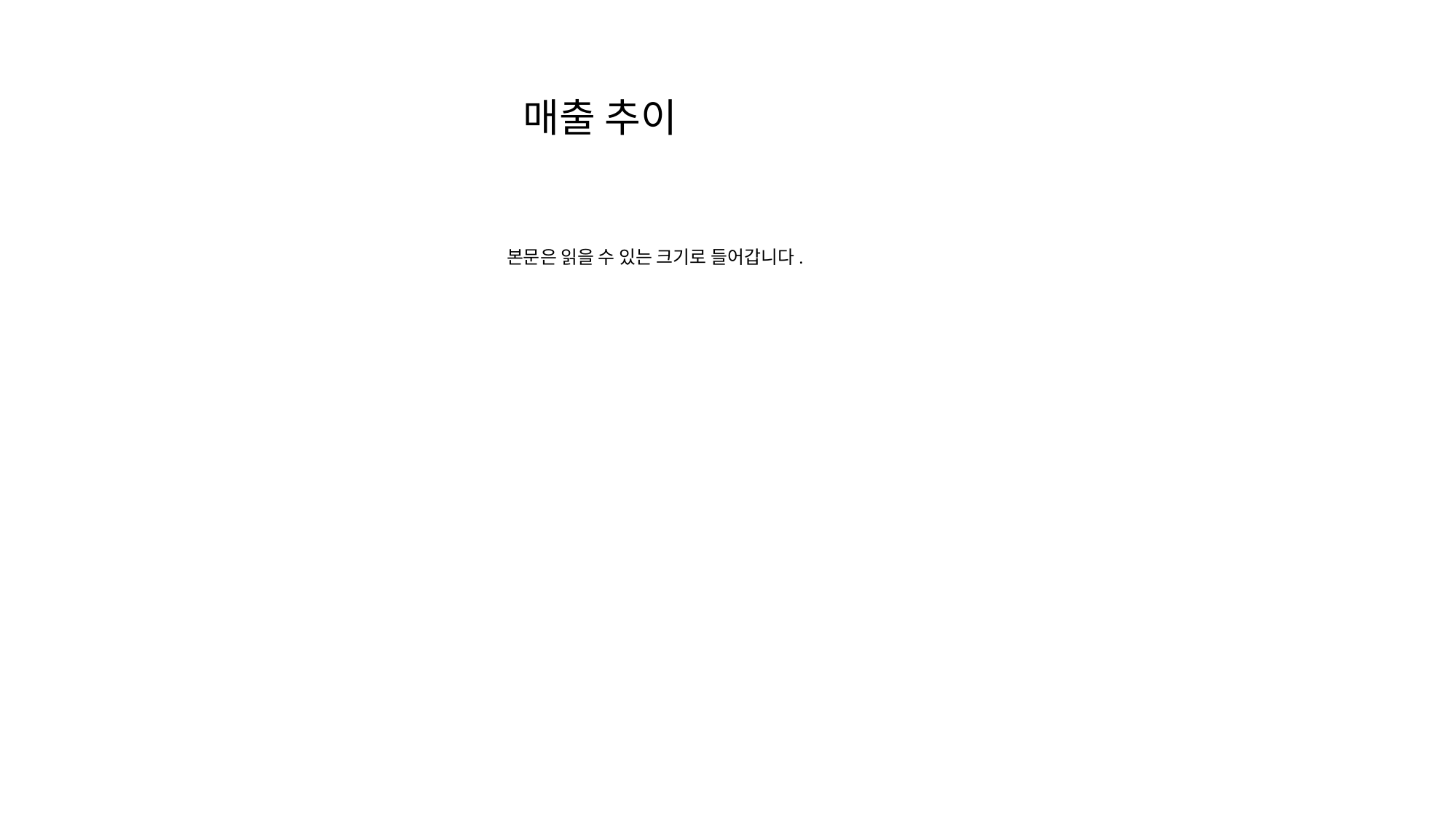

매출 추이
본문은 읽을 수 있는 크기로 들어갑니다.